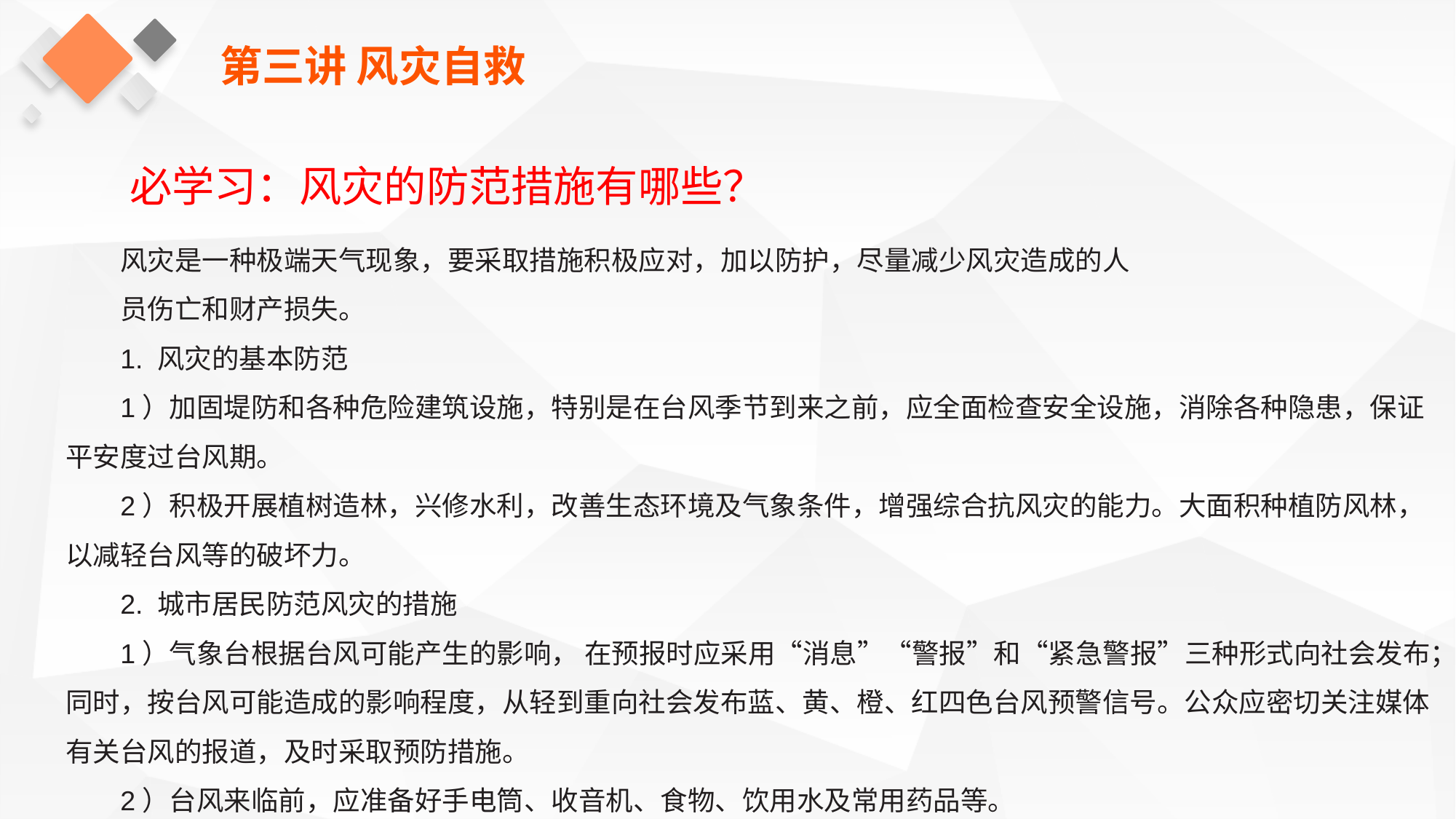

第三讲 风灾自救
必学习：风灾的防范措施有哪些？
风灾是一种极端天气现象，要采取措施积极应对，加以防护，尽量减少风灾造成的人
员伤亡和财产损失。
1. 风灾的基本防范
1）加固堤防和各种危险建筑设施，特别是在台风季节到来之前，应全面检查安全设施，消除各种隐患，保证平安度过台风期。
2）积极开展植树造林，兴修水利，改善生态环境及气象条件，增强综合抗风灾的能力。大面积种植防风林，以减轻台风等的破坏力。
2. 城市居民防范风灾的措施
1）气象台根据台风可能产生的影响， 在预报时应采用“消息”“警报”和“紧急警报”三种形式向社会发布；同时，按台风可能造成的影响程度，从轻到重向社会发布蓝、黄、橙、红四色台风预警信号。公众应密切关注媒体有关台风的报道，及时采取预防措施。
2）台风来临前，应准备好手电筒、收音机、食物、饮用水及常用药品等。